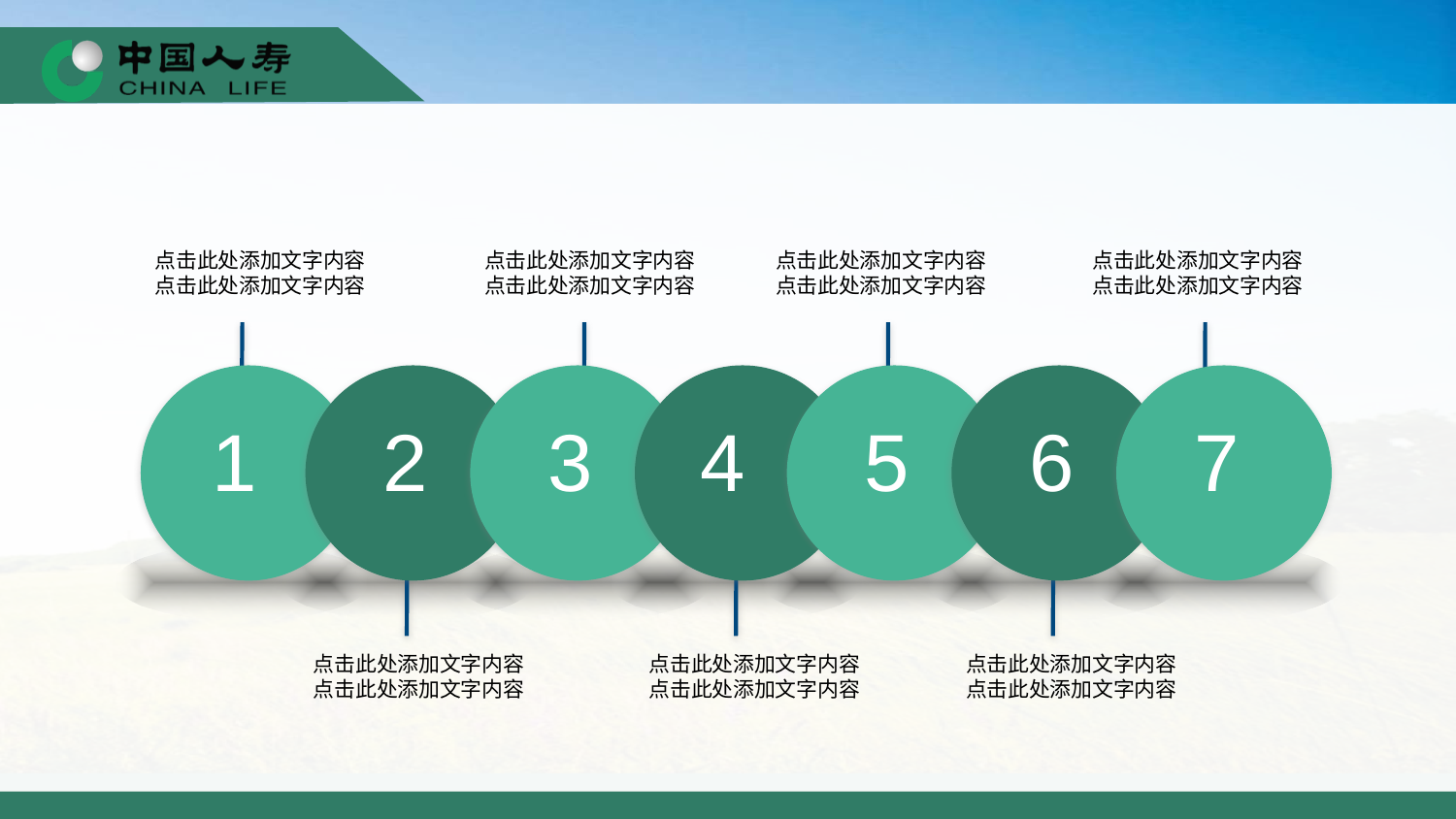

#
点击此处添加文字内容
点击此处添加文字内容
点击此处添加文字内容
点击此处添加文字内容
点击此处添加文字内容
点击此处添加文字内容
点击此处添加文字内容
点击此处添加文字内容

1

2

3

4

5

6

7

点击此处添加文字内容
点击此处添加文字内容
点击此处添加文字内容
点击此处添加文字内容
点击此处添加文字内容
点击此处添加文字内容